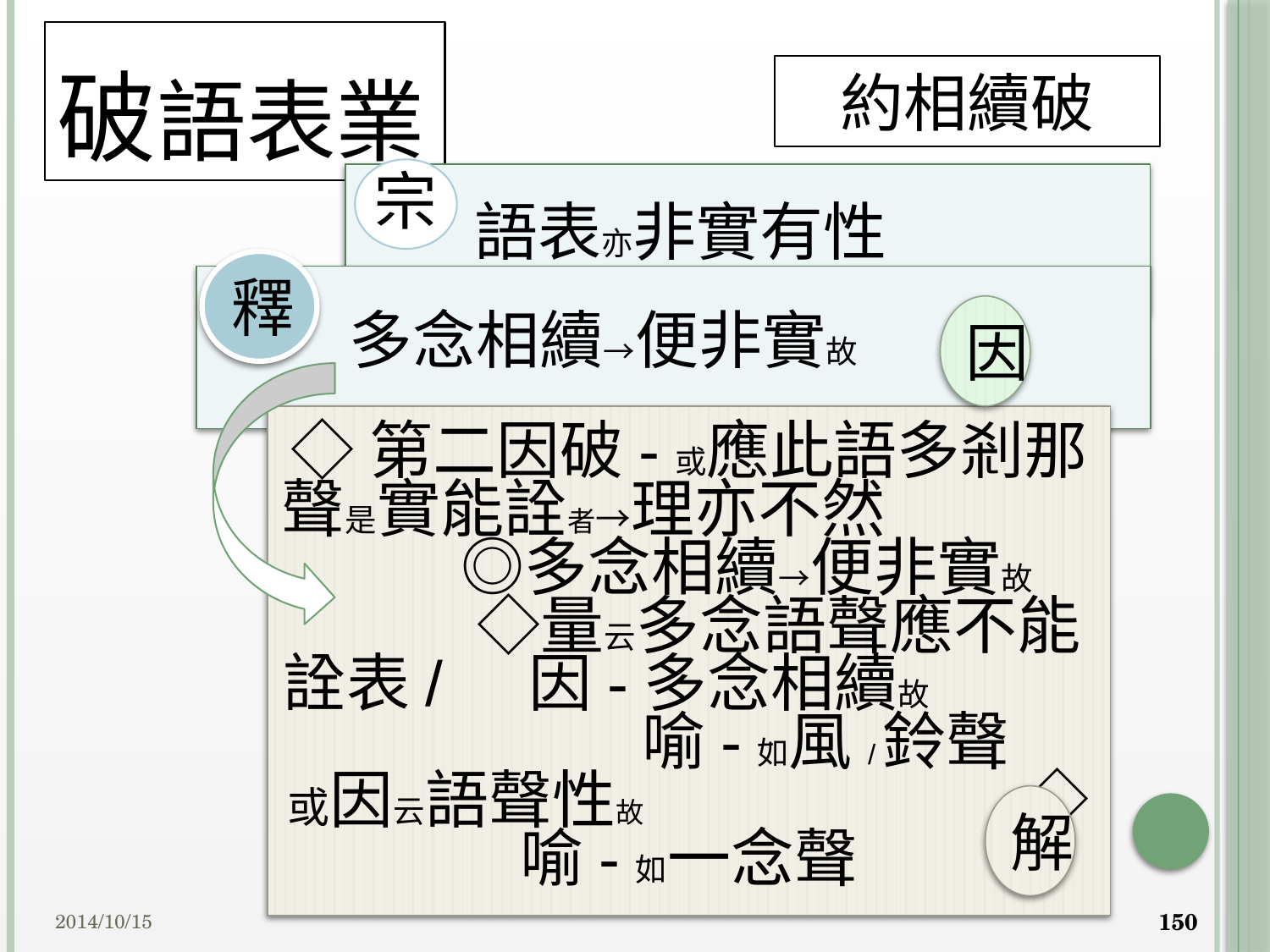

# 破語表業
語表亦非實有性
多念相續→便非實故
宗
約相續破
釋
因

◇第二因破-或應此語多剎那聲是實能詮者→理亦不然                                                   ◎多念相續→便非實故                                   ◇量云多念語聲應不能詮表/    因-多念相續故                                                              喻-如風/鈴聲
或因云語聲性故                           ◇喻-如一念聲
解
2014/10/15
150